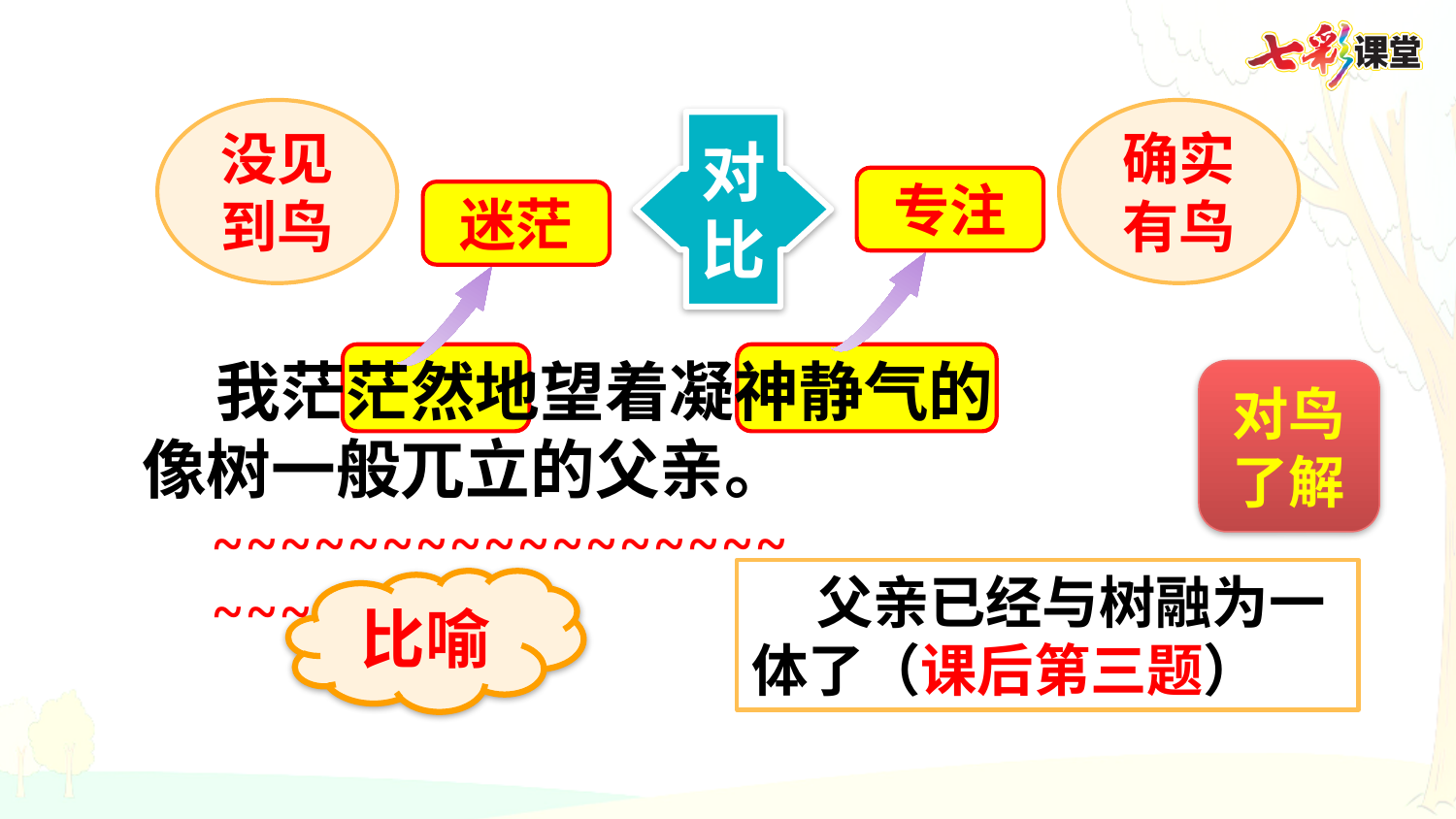

没见到鸟
确实有鸟
对比
专注
迷茫

    我茫茫然地望着凝神静气的像树一般兀立的父亲。

对鸟了解
~~~~~~~~~~~~~~~~~~~~
    父亲已经与树融为一体了（课后第三题）
比喻